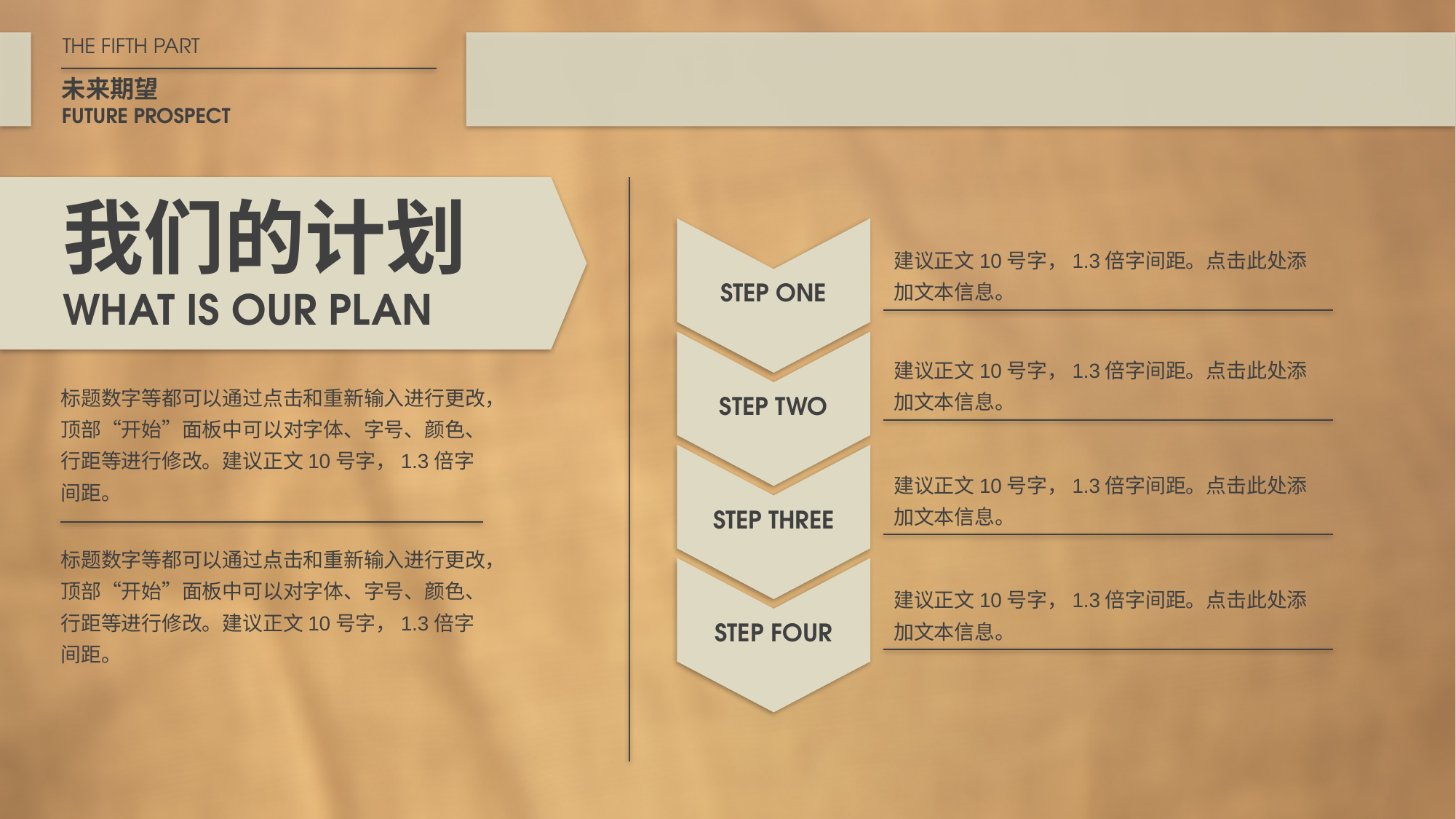

THE FIFTH PART
未来期望
FUTURE PROSPECT

我们的计划
WHAT IS OUR PLAN

STEP ONE
建议正文10号字，1.3倍字间距。点击此处添加文本信息。

STEP TWO
建议正文10号字，1.3倍字间距。点击此处添加文本信息。
标题数字等都可以通过点击和重新输入进行更改，顶部“开始”面板中可以对字体、字号、颜色、行距等进行修改。建议正文10号字，1.3倍字间距。

STEP THREE
建议正文10号字，1.3倍字间距。点击此处添加文本信息。
标题数字等都可以通过点击和重新输入进行更改，顶部“开始”面板中可以对字体、字号、颜色、行距等进行修改。建议正文10号字，1.3倍字间距。

STEP FOUR
建议正文10号字，1.3倍字间距。点击此处添加文本信息。